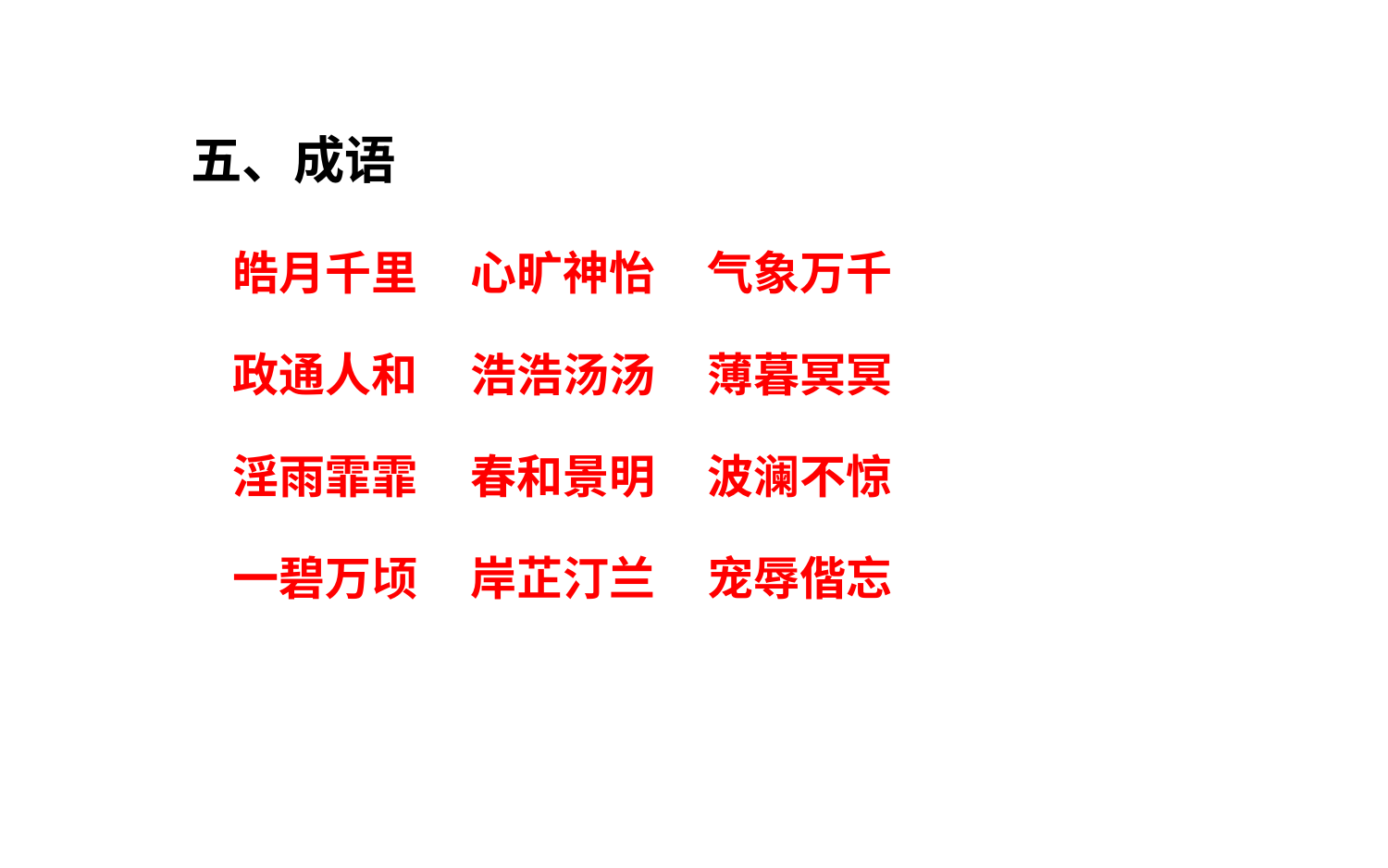

五、成语
皓月千里     心旷神怡     气象万千
政通人和     浩浩汤汤     薄暮冥冥
淫雨霏霏     春和景明     波澜不惊
一碧万顷     岸芷汀兰     宠辱偕忘